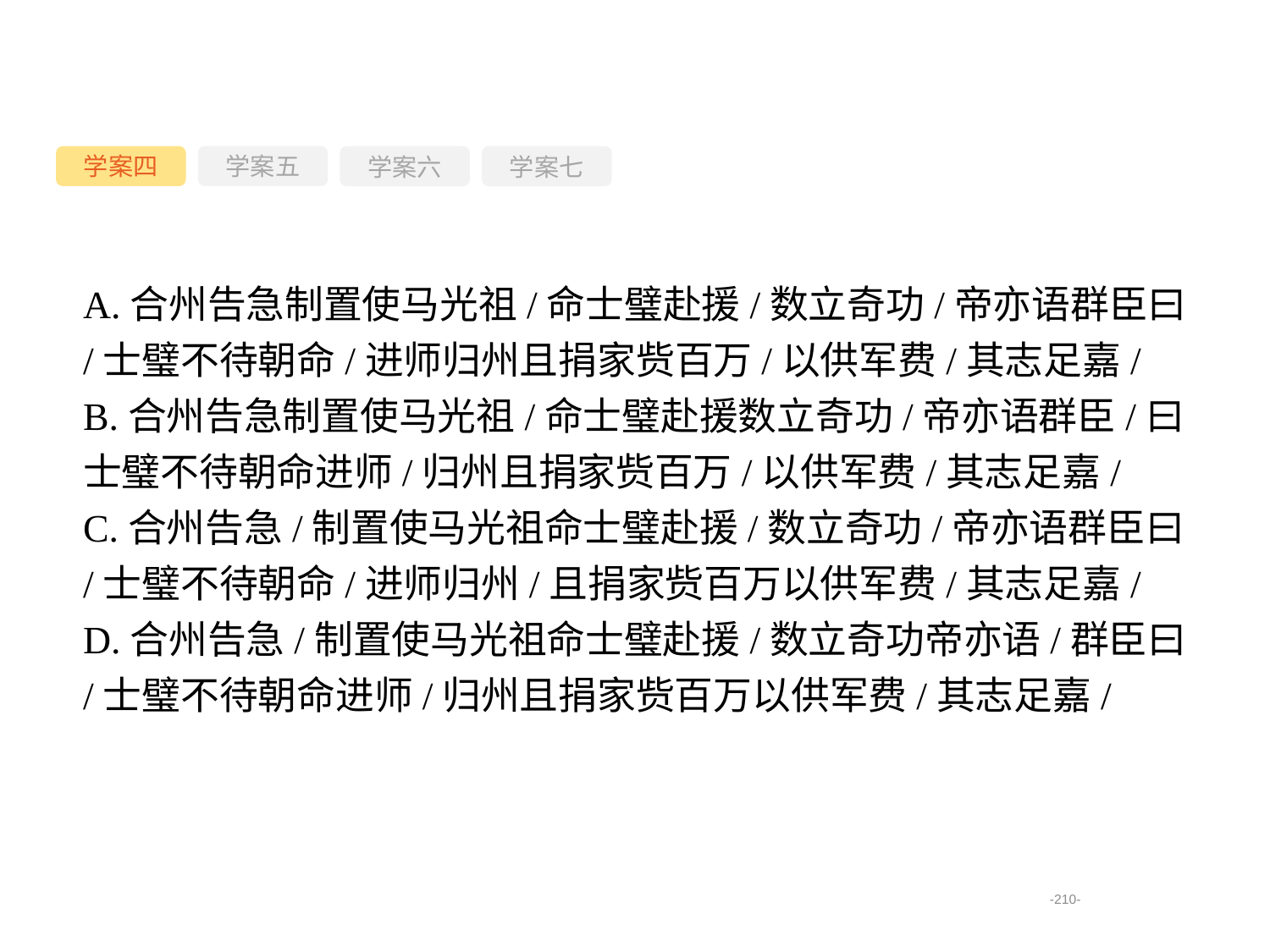

学案四
学案六
学案七
学案五
A.合州告急制置使马光祖/命士璧赴援/数立奇功/帝亦语群臣曰/士璧不待朝命/进师归州且捐家赀百万/以供军费/其志足嘉/
B.合州告急制置使马光祖/命士璧赴援数立奇功/帝亦语群臣/曰士璧不待朝命进师/归州且捐家赀百万/以供军费/其志足嘉/
C.合州告急/制置使马光祖命士璧赴援/数立奇功/帝亦语群臣曰/士璧不待朝命/进师归州/且捐家赀百万以供军费/其志足嘉/
D.合州告急/制置使马光祖命士璧赴援/数立奇功帝亦语/群臣曰/士璧不待朝命进师/归州且捐家赀百万以供军费/其志足嘉/
-210-